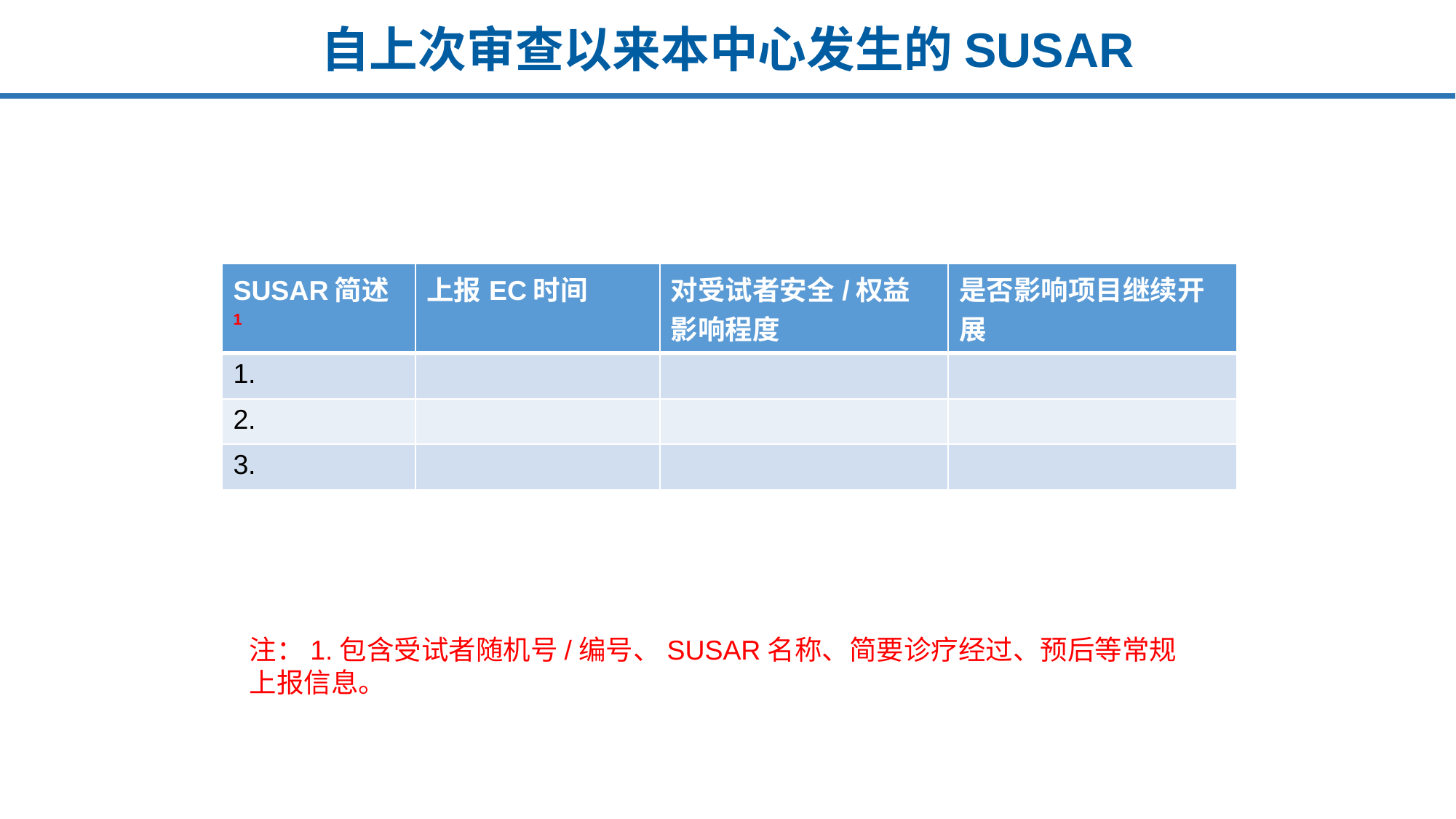

# 自上次审查以来本中心发生的SUSAR
| SUSAR简述1 | 上报EC时间 | 对受试者安全/权益影响程度 | 是否影响项目继续开展 |
| --- | --- | --- | --- |
| 1. |  |  |  |
| 2. |  |  |  |
| 3. |  |  |  |
注：1.包含受试者随机号/编号、SUSAR名称、简要诊疗经过、预后等常规上报信息。